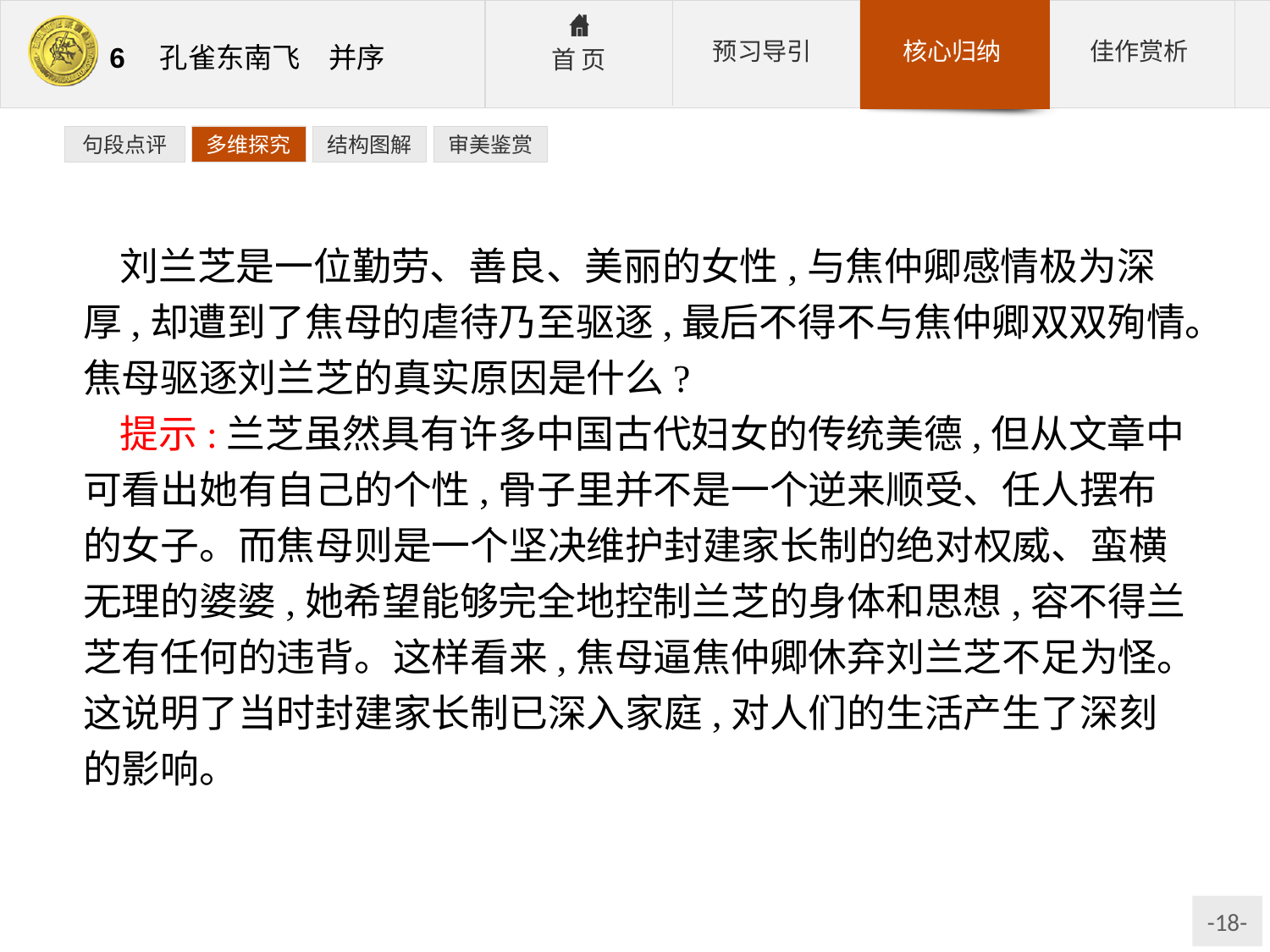

句段点评
多维探究
结构图解
审美鉴赏
刘兰芝是一位勤劳、善良、美丽的女性,与焦仲卿感情极为深厚,却遭到了焦母的虐待乃至驱逐,最后不得不与焦仲卿双双殉情。焦母驱逐刘兰芝的真实原因是什么?
提示:兰芝虽然具有许多中国古代妇女的传统美德,但从文章中可看出她有自己的个性,骨子里并不是一个逆来顺受、任人摆布的女子。而焦母则是一个坚决维护封建家长制的绝对权威、蛮横无理的婆婆,她希望能够完全地控制兰芝的身体和思想,容不得兰芝有任何的违背。这样看来,焦母逼焦仲卿休弃刘兰芝不足为怪。这说明了当时封建家长制已深入家庭,对人们的生活产生了深刻的影响。